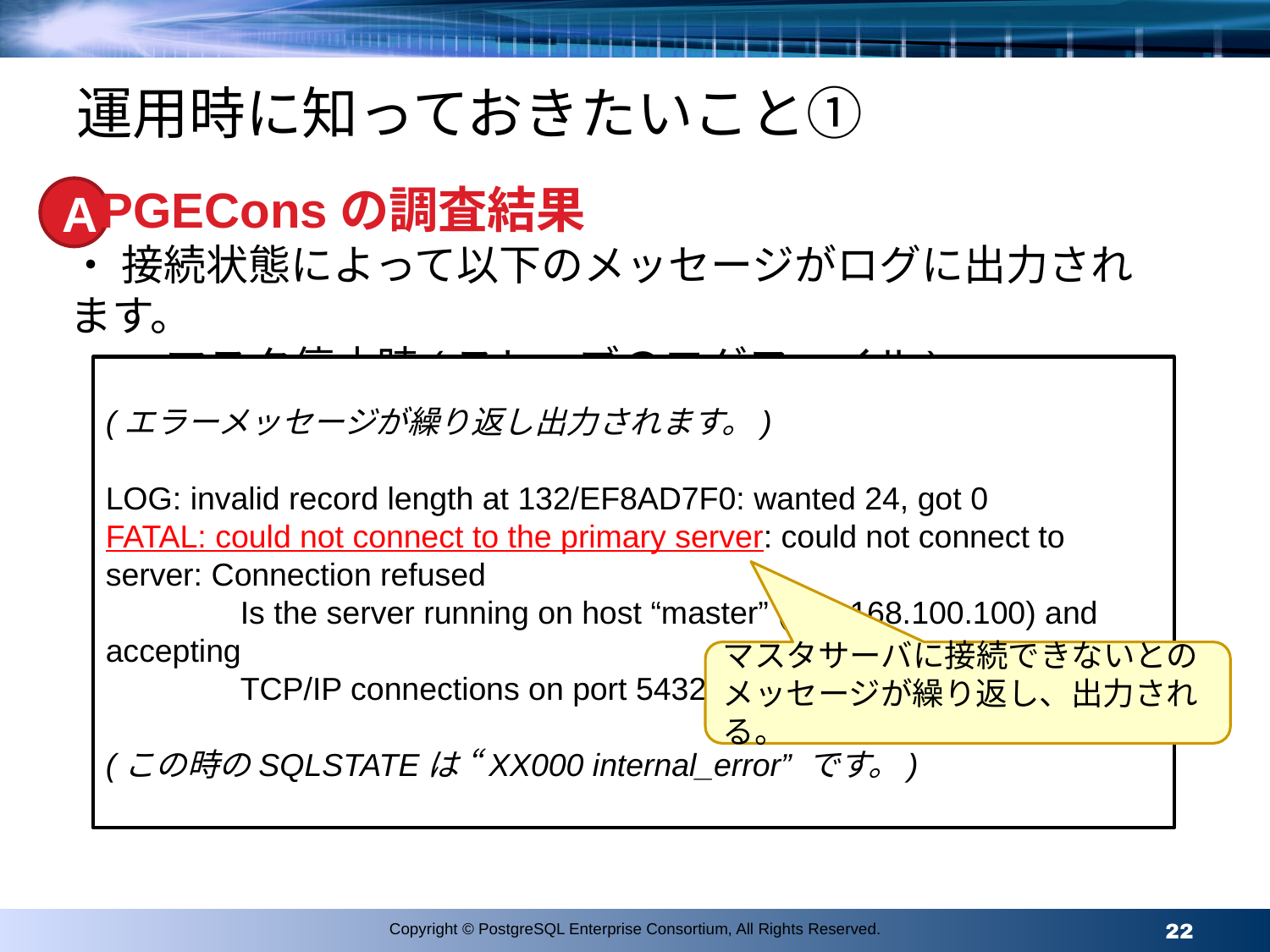

# 運用時に知っておきたいこと①
PGEConsの調査結果
A
・ 接続状態によって以下のメッセージがログに出力されます。
　c.マスタ停止時(スレーブのログファイル)

(エラーメッセージが繰り返し出力されます。)

LOG: invalid record length at 132/EF8AD7F0: wanted 24, got 0
FATAL: could not connect to the primary server: could not connect to server: Connection refused
　　　　Is the server running on host “master” (192.168.100.100) and accepting
　　　　TCP/IP connections on port 5432

(この時のSQLSTATEは “XX000 internal_error” です。)
マスタサーバに接続できないとの
メッセージが繰り返し、出力される。
22